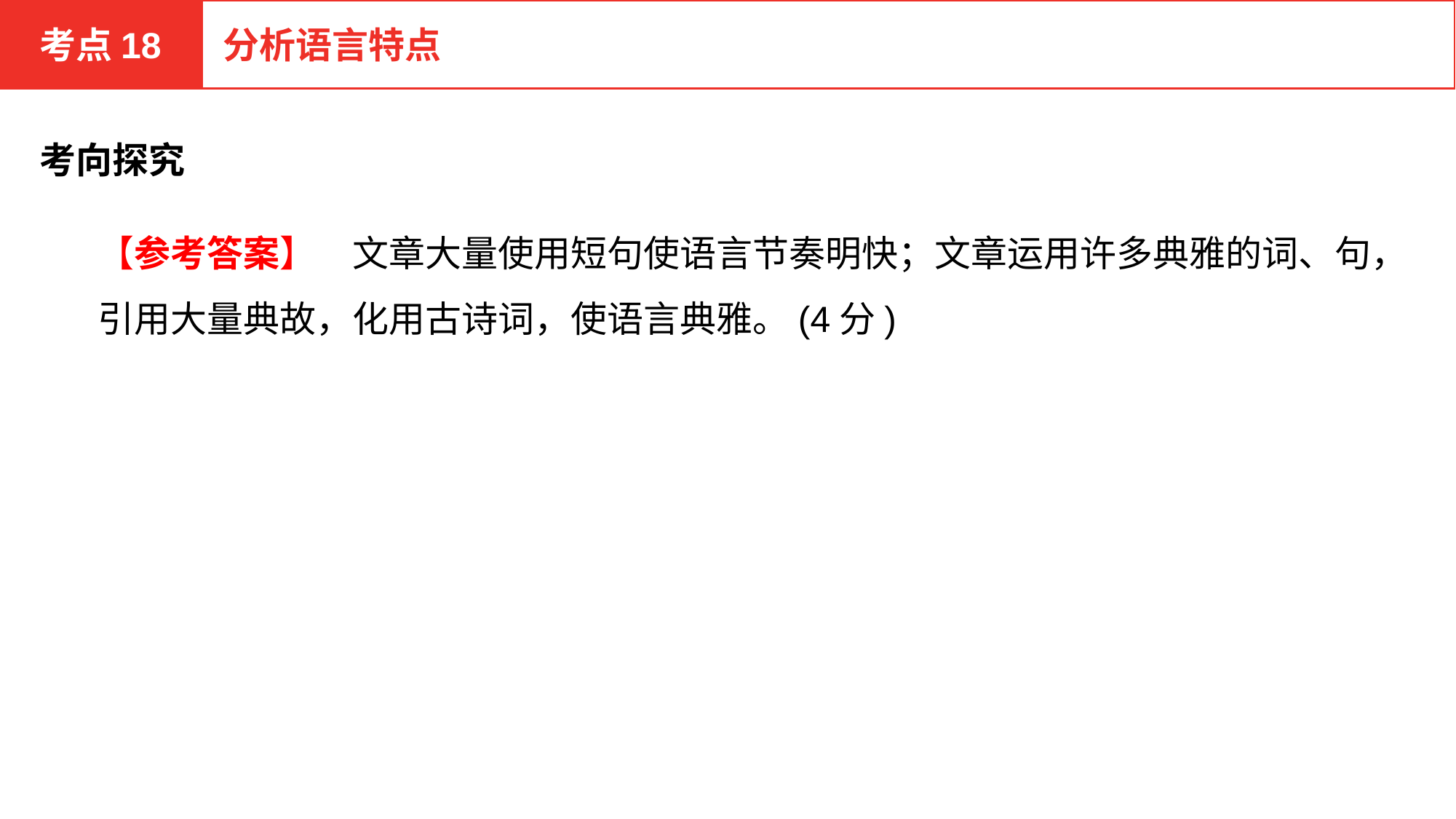

考点18
分析语言特点
考向探究

【参考答案】　文章大量使用短句使语言节奏明快；文章运用许多典雅的词、句，引用大量典故，化用古诗词，使语言典雅。(4分)